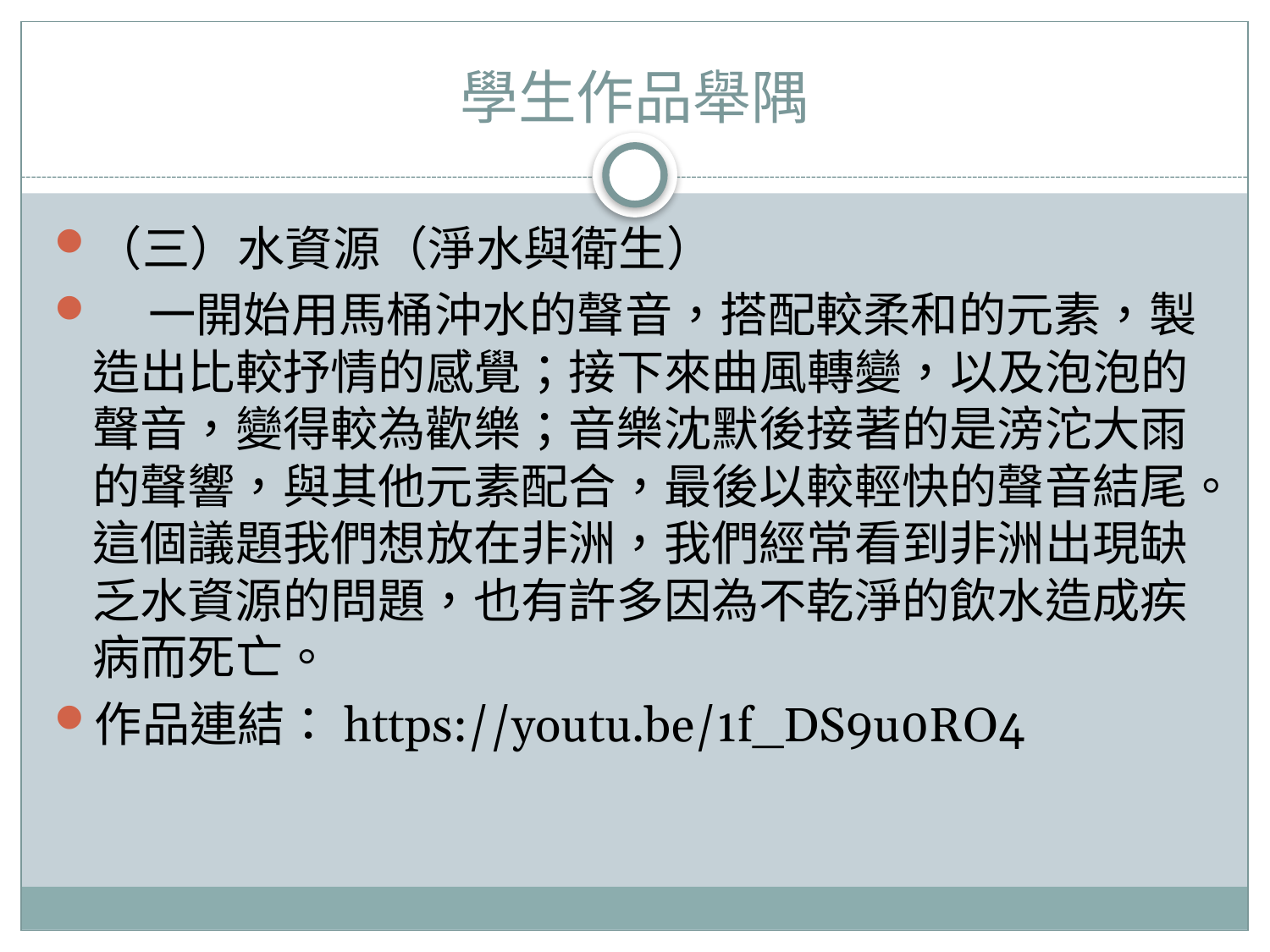

# 學生作品舉隅
（三）水資源（淨水與衛生）
    一開始用馬桶沖水的聲音，搭配較柔和的元素，製造出比較抒情的感覺；接下來曲風轉變，以及泡泡的聲音，變得較為歡樂；音樂沈默後接著的是滂沱大雨的聲響，與其他元素配合，最後以較輕快的聲音結尾。這個議題我們想放在非洲，我們經常看到非洲出現缺乏水資源的問題，也有許多因為不乾淨的飲水造成疾病而死亡。
作品連結：https://youtu.be/1f_DS9u0RO4